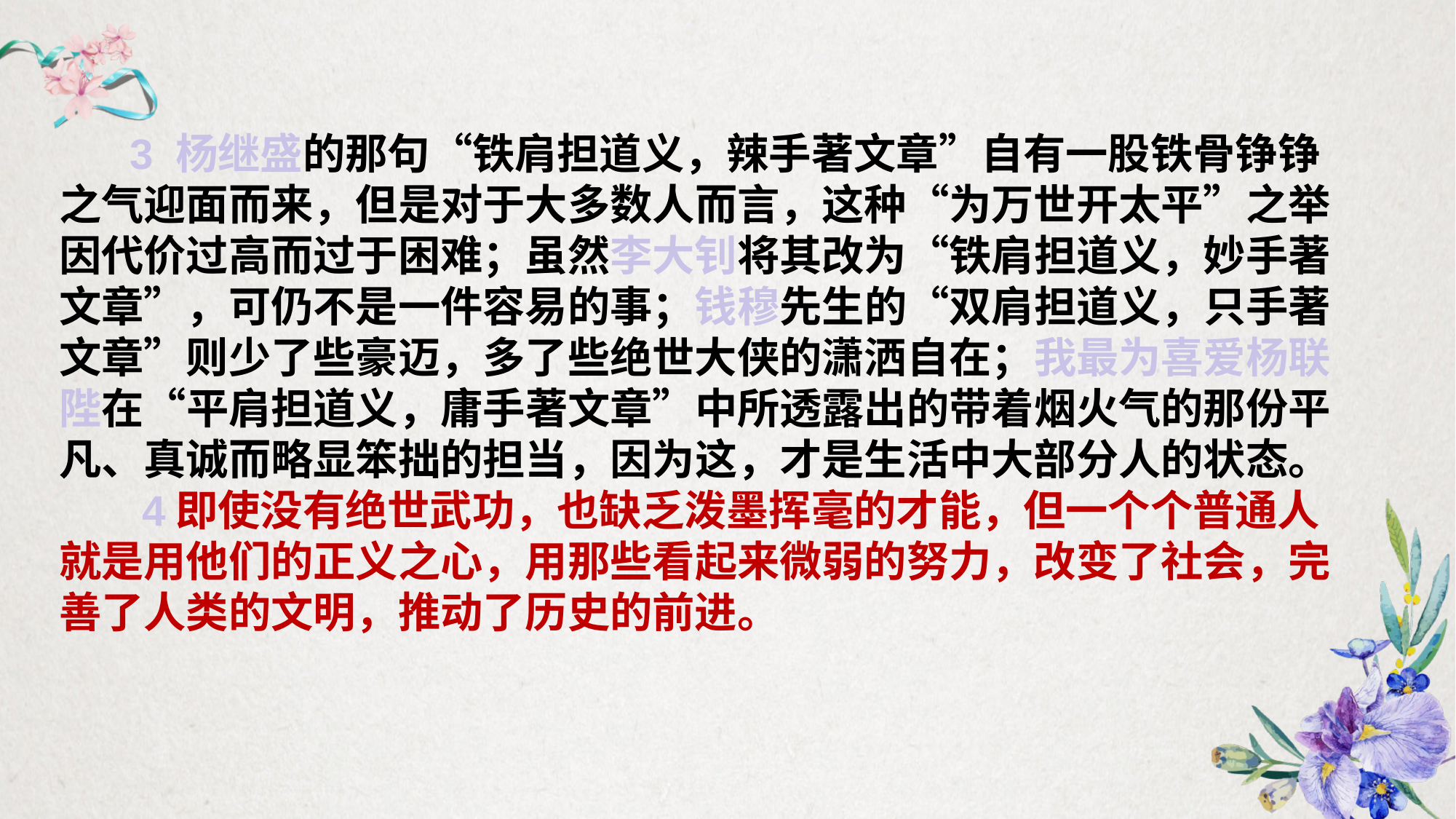

3 杨继盛的那句“铁肩担道义，辣手著文章”自有一股铁骨铮铮之气迎面而来，但是对于大多数人而言，这种“为万世开太平”之举因代价过高而过于困难；虽然李大钊将其改为“铁肩担道义，妙手著文章”，可仍不是一件容易的事；钱穆先生的“双肩担道义，只手著文章”则少了些豪迈，多了些绝世大侠的潇洒自在；我最为喜爱杨联陛在“平肩担道义，庸手著文章”中所透露出的带着烟火气的那份平凡、真诚而略显笨拙的担当，因为这，才是生活中大部分人的状态。
       4即使没有绝世武功，也缺乏泼墨挥毫的才能，但一个个普通人就是用他们的正义之心，用那些看起来微弱的努力，改变了社会，完善了人类的文明，推动了历史的前进。